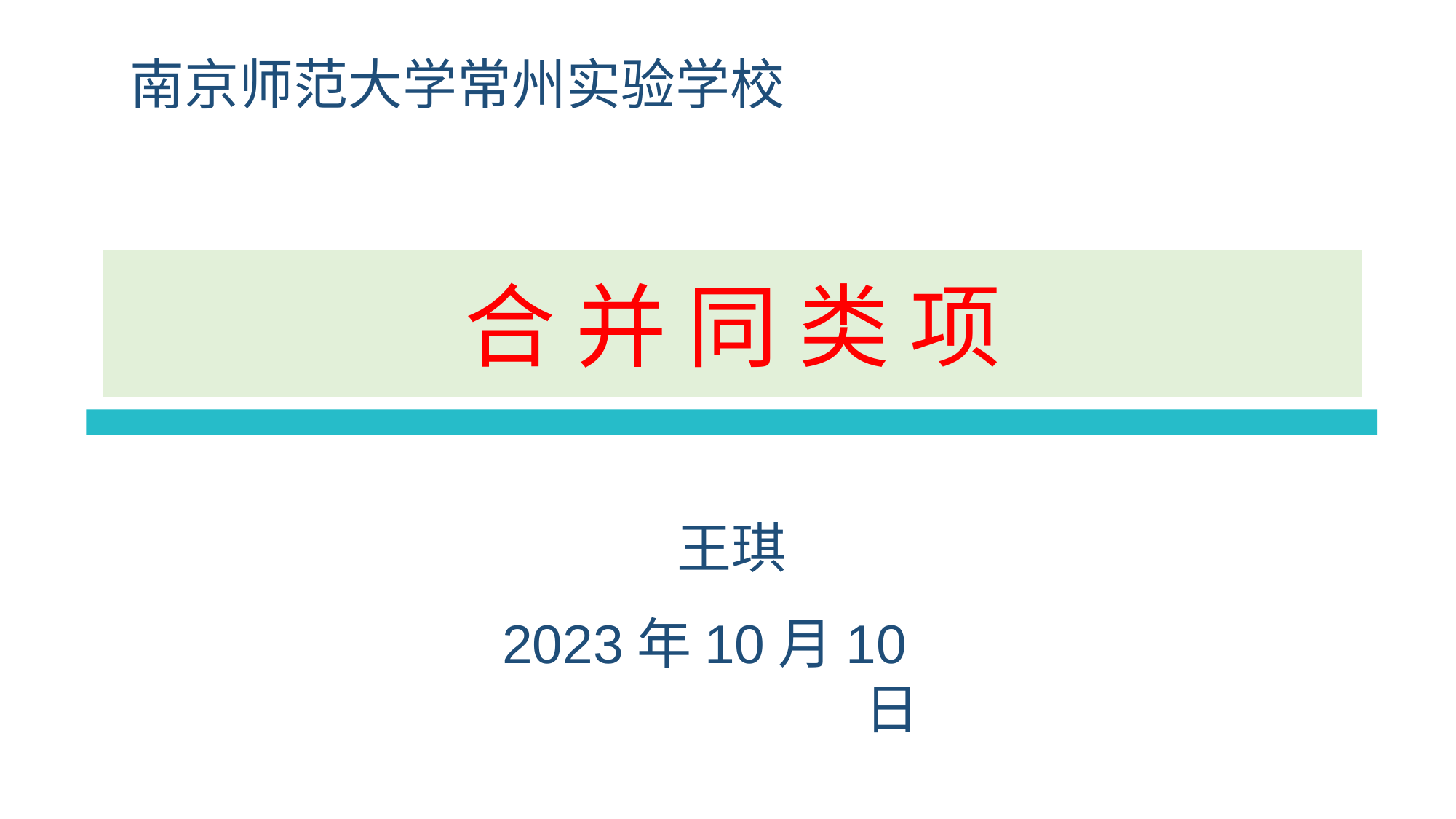

南京师范大学常州实验学校
合 并 同 类 项

王琪
2023年10月10日